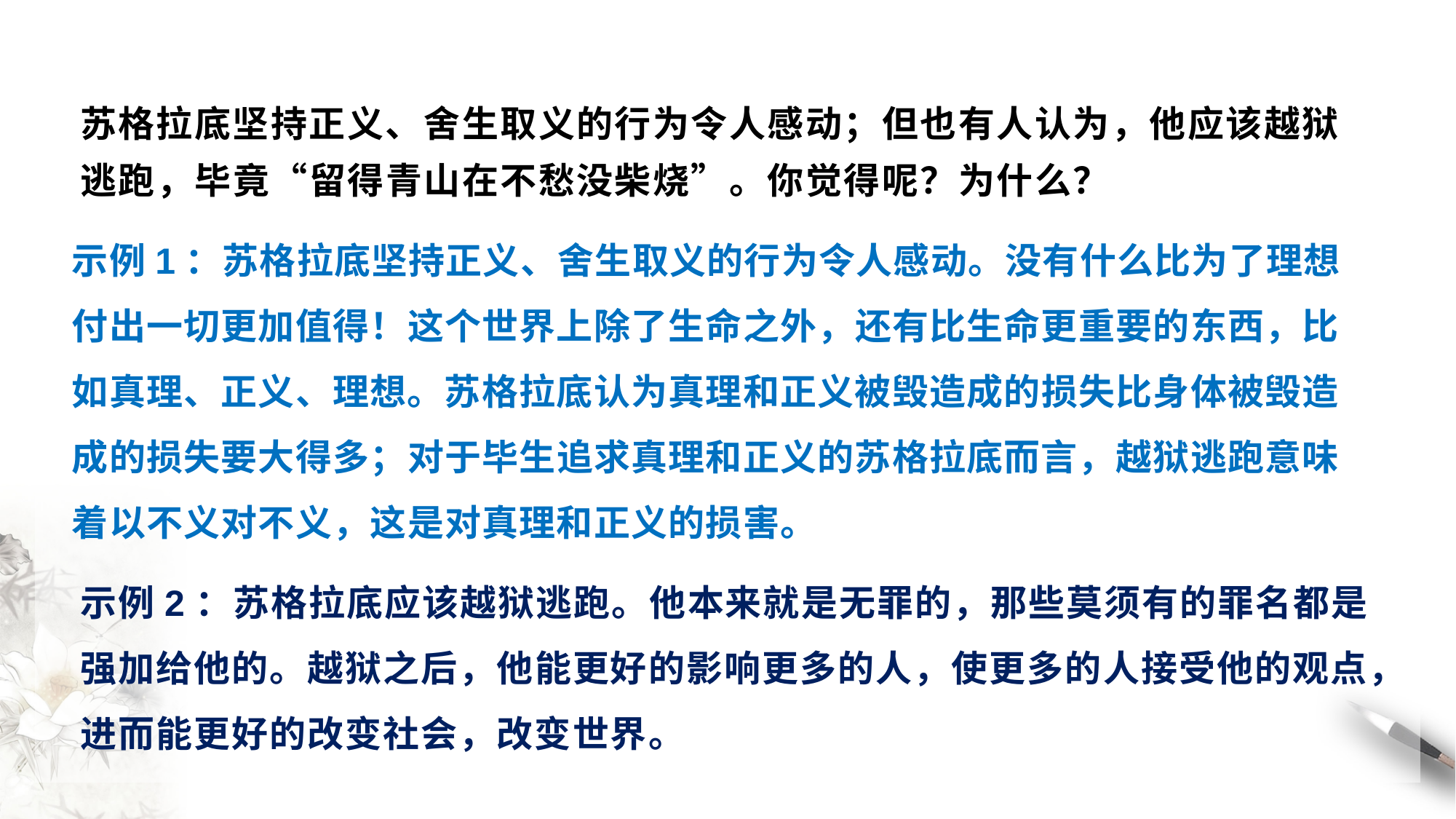

苏格拉底坚持正义、舍生取义的行为令人感动；但也有人认为，他应该越狱逃跑，毕竟“留得青山在不愁没柴烧”。你觉得呢？为什么？
示例1：苏格拉底坚持正义、舍生取义的行为令人感动。没有什么比为了理想付出一切更加值得！这个世界上除了生命之外，还有比生命更重要的东西，比如真理、正义、理想。苏格拉底认为真理和正义被毁造成的损失比身体被毁造成的损失要大得多；对于毕生追求真理和正义的苏格拉底而言，越狱逃跑意味着以不义对不义，这是对真理和正义的损害。
示例2：苏格拉底应该越狱逃跑。他本来就是无罪的，那些莫须有的罪名都是强加给他的。越狱之后，他能更好的影响更多的人，使更多的人接受他的观点，进而能更好的改变社会，改变世界。